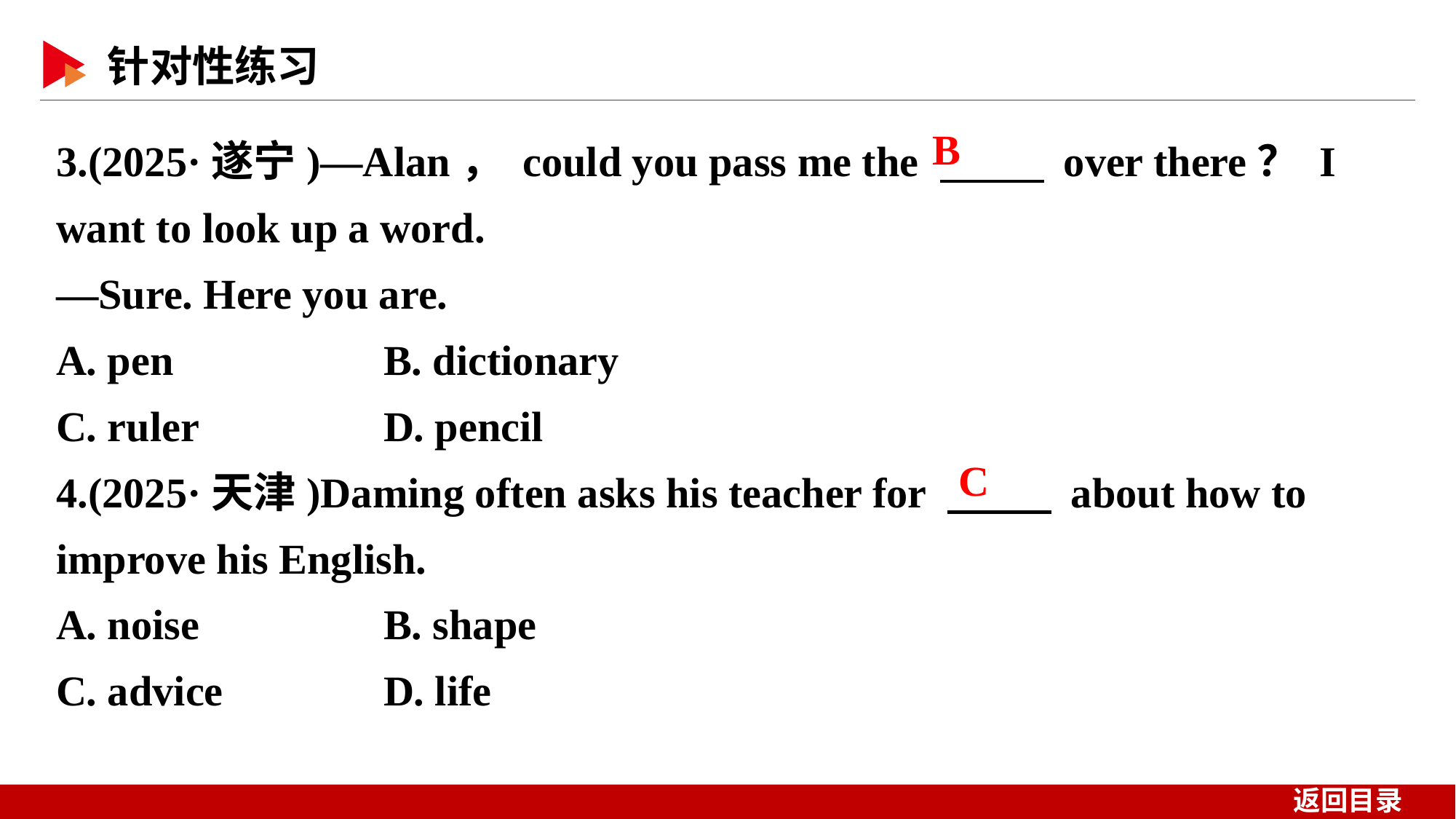

3.(2025·遂宁)—Alan， could you pass me the 　  　 over there？ I want to look up a word.
—Sure. Here you are.
A. pen           	B. dictionary
C. ruler           	D. pencil
4.(2025·天津)Daming often asks his teacher for 　  　 about how to improve his English.
A. noise           	B. shape
C. advice          	D. life
B
C